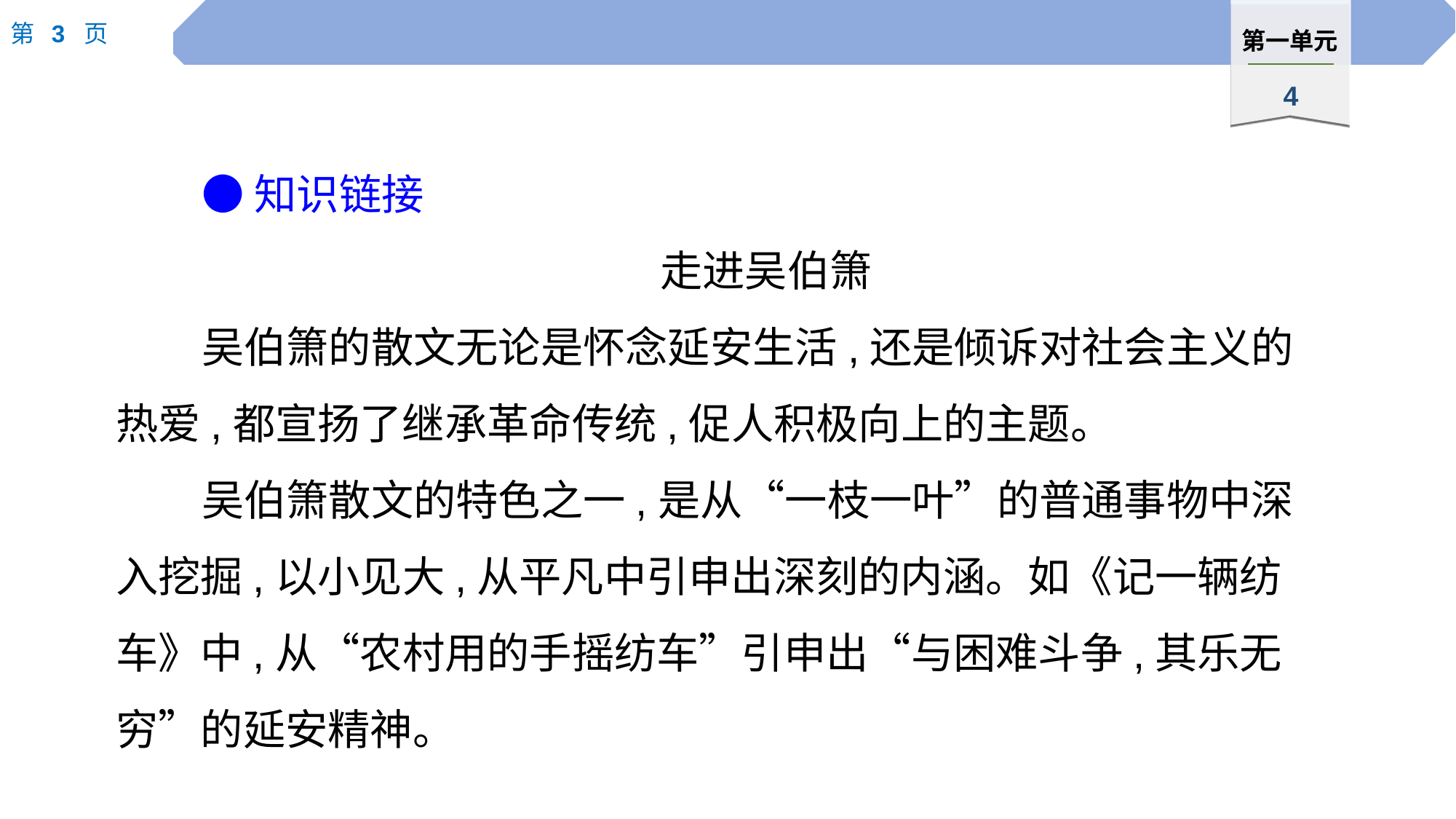

●知识链接
走进吴伯箫
吴伯箫的散文无论是怀念延安生活,还是倾诉对社会主义的热爱,都宣扬了继承革命传统,促人积极向上的主题。
吴伯箫散文的特色之一,是从“一枝一叶”的普通事物中深入挖掘,以小见大,从平凡中引申出深刻的内涵。如《记一辆纺车》中,从“农村用的手摇纺车”引申出“与困难斗争,其乐无穷”的延安精神。